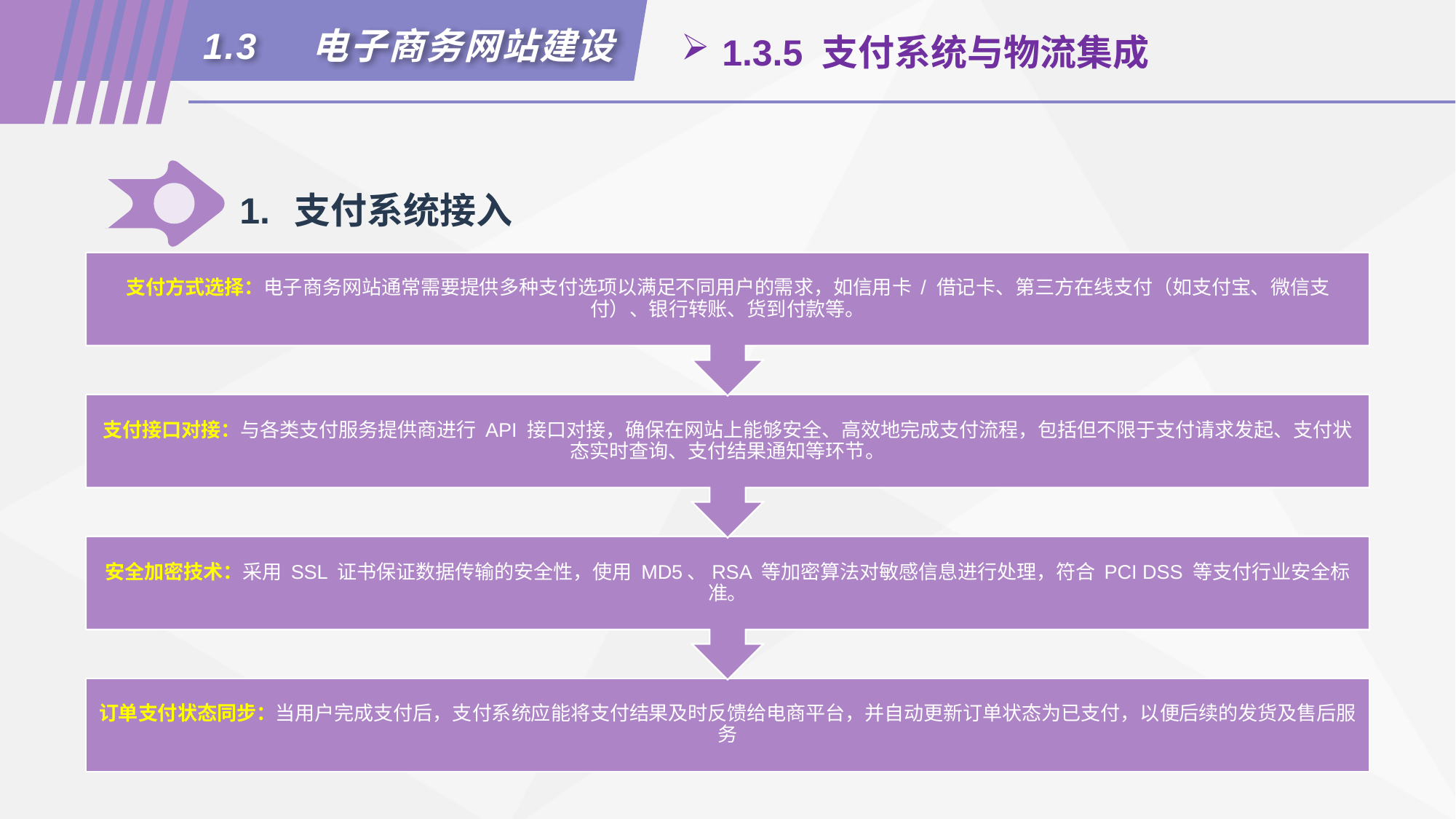

1.3	电子商务网站建设
1.3.5 支付系统与物流集成

1.	支付系统接入
订单支付状态同步：当用户完成支付后，支付系统应能将支付结果及时反馈给电商平台，并自动更新订单状态为已支付，以便后续的发货及售后服务
安全加密技术：采用 SSL 证书保证数据传输的安全性，使用 MD5、RSA 等加密算法对敏感信息进行处理，符合 PCI DSS 等支付行业安全标准。
支付接口对接：与各类支付服务提供商进行 API 接口对接，确保在网站上能够安全、高效地完成支付流程，包括但不限于支付请求发起、支付状态实时查询、支付结果通知等环节。
支付方式选择：电子商务网站通常需要提供多种支付选项以满足不同用户的需求，如信用卡 / 借记卡、第三方在线支付（如支付宝、微信支付）、银行转账、货到付款等。